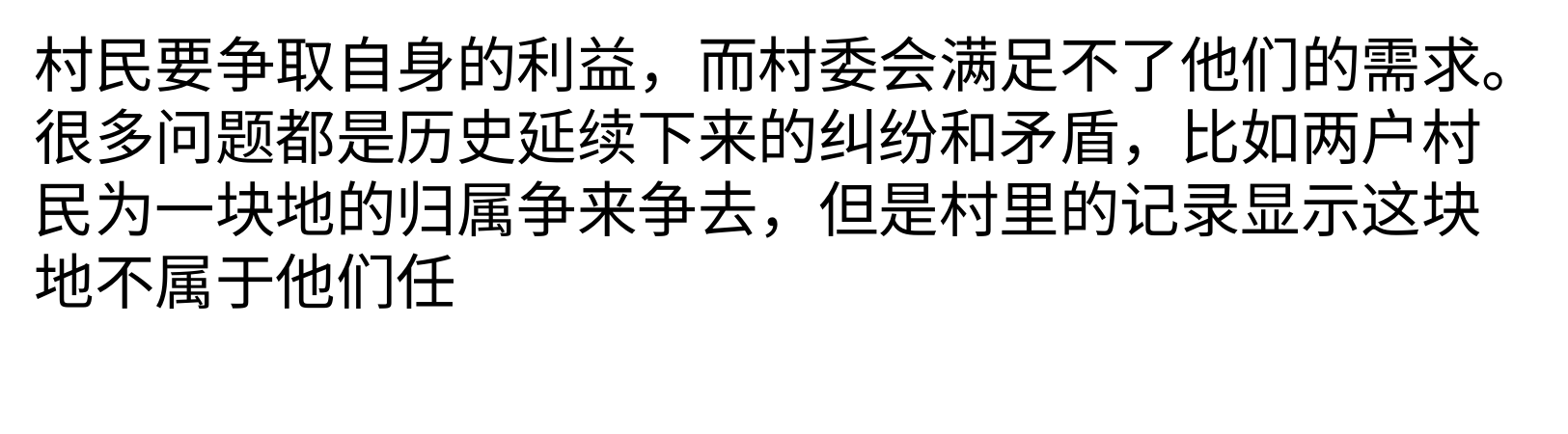

村民要争取自身的利益，而村委会满足不了他们的需求。很多问题都是历史延续下来的纠纷和矛盾，比如两户村民为一块地的归属争来争去，但是村里的记录显示这块地不属于他们任